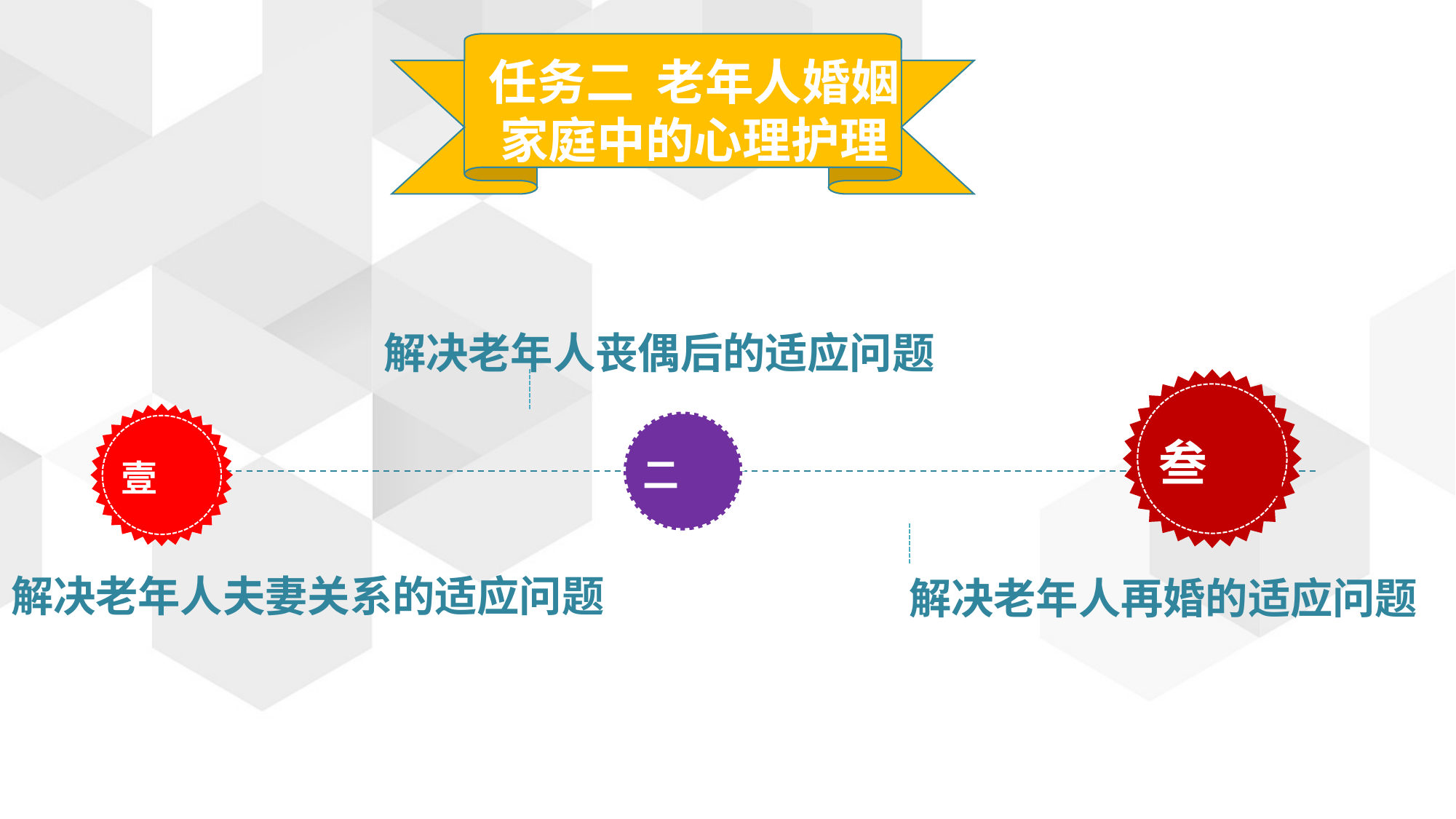

任务二  老年人婚姻家庭中的心理护理
解决老年人丧偶后的适应问题

叁

壹

二
解决老年人夫妻关系的适应问题
解决老年人再婚的适应问题